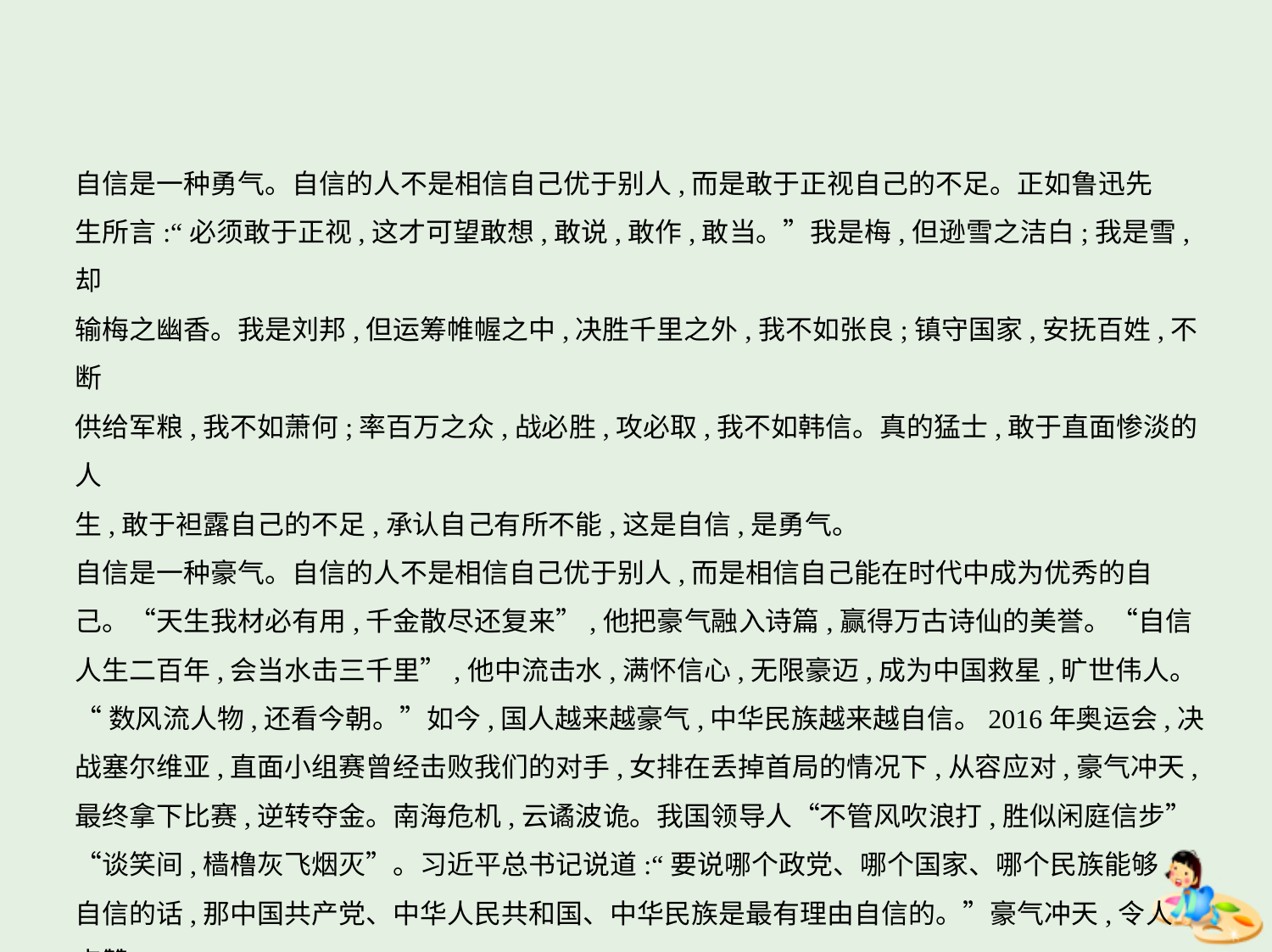

自信是一种勇气。自信的人不是相信自己优于别人,而是敢于正视自己的不足。正如鲁迅先
生所言:“必须敢于正视,这才可望敢想,敢说,敢作,敢当。”我是梅,但逊雪之洁白;我是雪,却
输梅之幽香。我是刘邦,但运筹帷幄之中,决胜千里之外,我不如张良;镇守国家,安抚百姓,不断
供给军粮,我不如萧何;率百万之众,战必胜,攻必取,我不如韩信。真的猛士,敢于直面惨淡的人
生,敢于袒露自己的不足,承认自己有所不能,这是自信,是勇气。
自信是一种豪气。自信的人不是相信自己优于别人,而是相信自己能在时代中成为优秀的自
己。“天生我材必有用,千金散尽还复来”,他把豪气融入诗篇,赢得万古诗仙的美誉。“自信
人生二百年,会当水击三千里”,他中流击水,满怀信心,无限豪迈,成为中国救星,旷世伟人。
“数风流人物,还看今朝。”如今,国人越来越豪气,中华民族越来越自信。2016年奥运会,决
战塞尔维亚,直面小组赛曾经击败我们的对手,女排在丢掉首局的情况下,从容应对,豪气冲天,
最终拿下比赛,逆转夺金。南海危机,云谲波诡。我国领导人“不管风吹浪打,胜似闲庭信步”
“谈笑间,樯橹灰飞烟灭”。习近平总书记说道:“要说哪个政党、哪个国家、哪个民族能够
自信的话,那中国共产党、中华人民共和国、中华民族是最有理由自信的。”豪气冲天,令人
点赞。